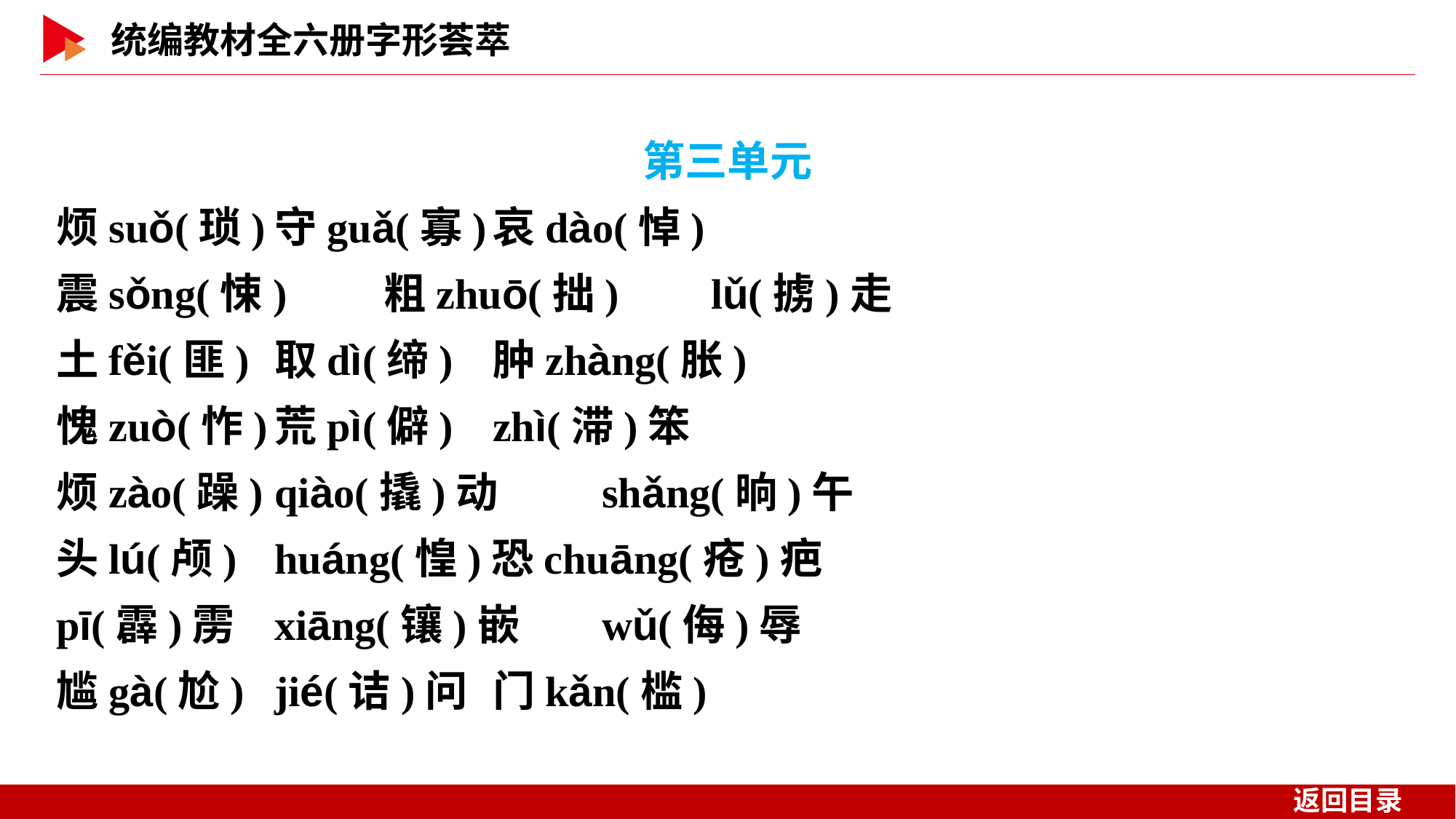

第三单元
烦suǒ(琐)	守guǎ(寡)	哀dào(悼)
震sǒng(悚)	粗zhuō(拙)	lǔ(掳)走
土fěi(匪)	取dì(缔)	肿zhàng(胀)
愧zuò(怍)	荒pì(僻)	zhì(滞)笨
烦zào(躁)	qiào(撬)动	shǎng(晌)午
头lú(颅)	huáng(惶)恐chuāng(疮)疤
pī(霹)雳	xiāng(镶)嵌	wǔ(侮)辱
尴gà(尬)	jié(诘)问	门kǎn(槛)